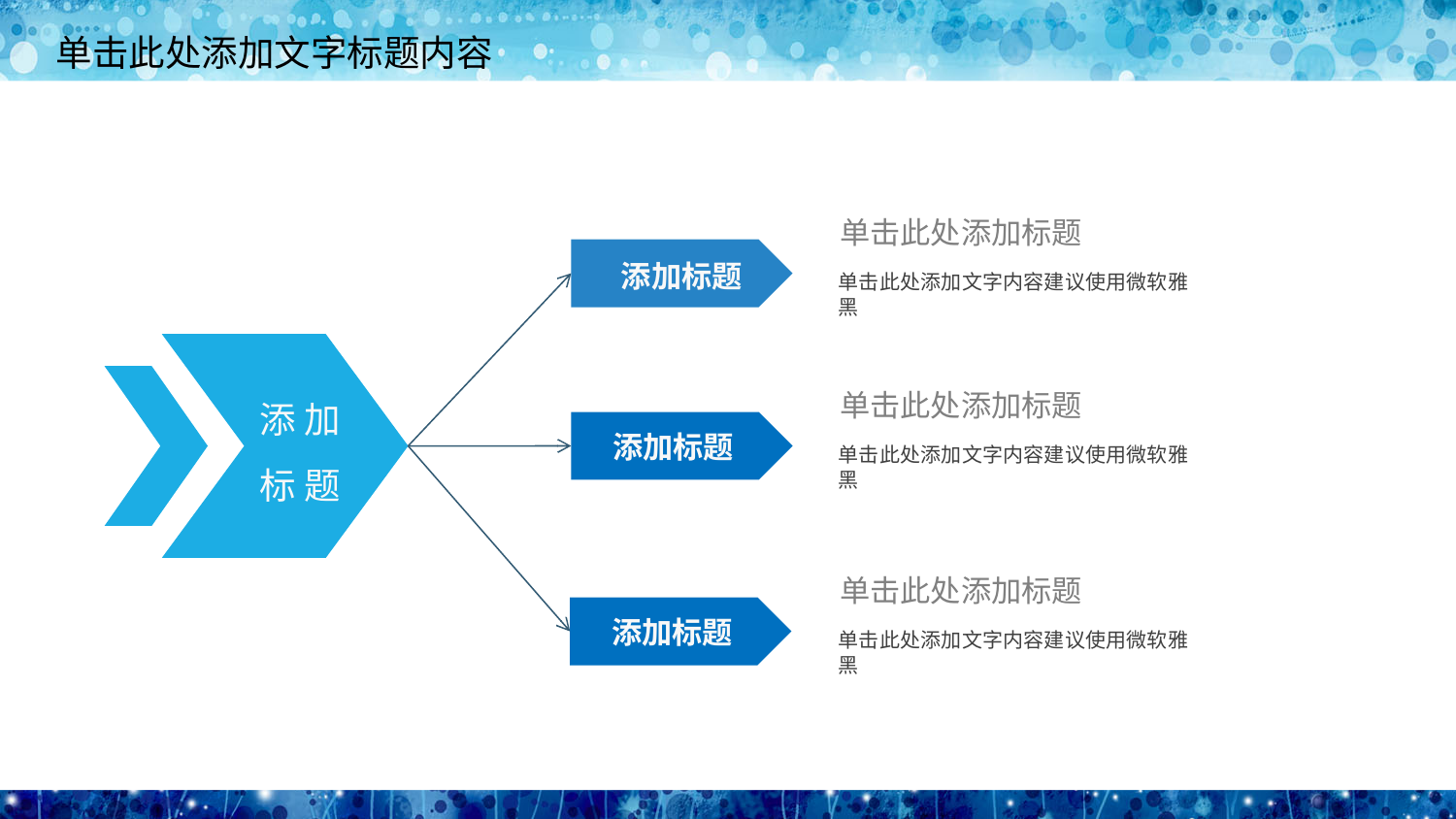

单击此处添加标题
单击此处添加文字内容建议使用微软雅黑
 添加标题

添 加
标 题
单击此处添加标题
单击此处添加文字内容建议使用微软雅黑
添加标题
单击此处添加标题
单击此处添加文字内容建议使用微软雅黑
添加标题